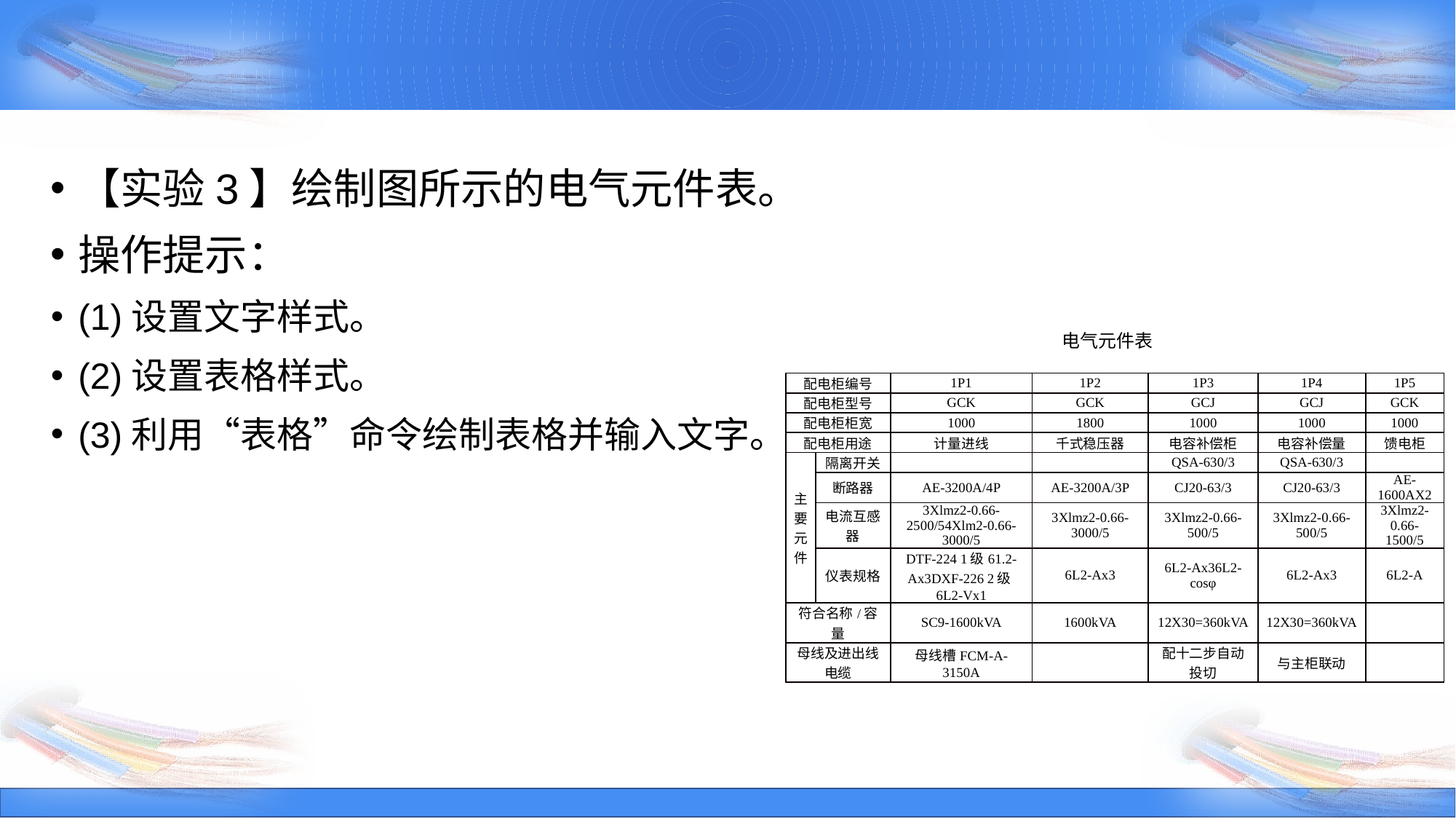

【实验3】绘制图所示的电气元件表。
操作提示：
(1)设置文字样式。
(2)设置表格样式。
(3)利用“表格”命令绘制表格并输入文字。

电气元件表
| 配电柜编号 |  | 1P1 | 1P2 | 1P3 | 1P4 | 1P5 |
| --- | --- | --- | --- | --- | --- | --- |
| 配电柜型号 |  | GCK | GCK | GCJ | GCJ | GCK |
| 配电柜柜宽 |  | 1000 | 1800 | 1000 | 1000 | 1000 |
| 配电柜用途 |  | 计量进线 | 千式稳压器 | 电容补偿柜 | 电容补偿量 | 馈电柜 |
| 主要元件 | 隔离开关 |  |  | QSA-630/3 | QSA-630/3 |  |
|  | 断路器 | AE-3200A/4P | AE-3200A/3P | CJ20-63/3 | CJ20-63/3 | AE-1600AX2 |
|  | 电流互感器 | 3Xlmz2-0.66-2500/54Xlm2-0.66-3000/5 | 3Xlmz2-0.66-3000/5 | 3Xlmz2-0.66-500/5 | 3Xlmz2-0.66-500/5 | 3Xlmz2-0.66-1500/5 |
|  | 仪表规格 | DTF-224 1级61.2-Ax3DXF-226 2级6L2-Vx1 | 6L2-Ax3 | 6L2-Ax36L2-cosφ | 6L2-Ax3 | 6L2-A |
| 符合名称/容量 |  | SC9-1600kVA | 1600kVA | 12X30=360kVA | 12X30=360kVA |  |
| 母线及进出线电缆 |  | 母线槽FCM-A-3150A |  | 配十二步自动投切 | 与主柜联动 |  |